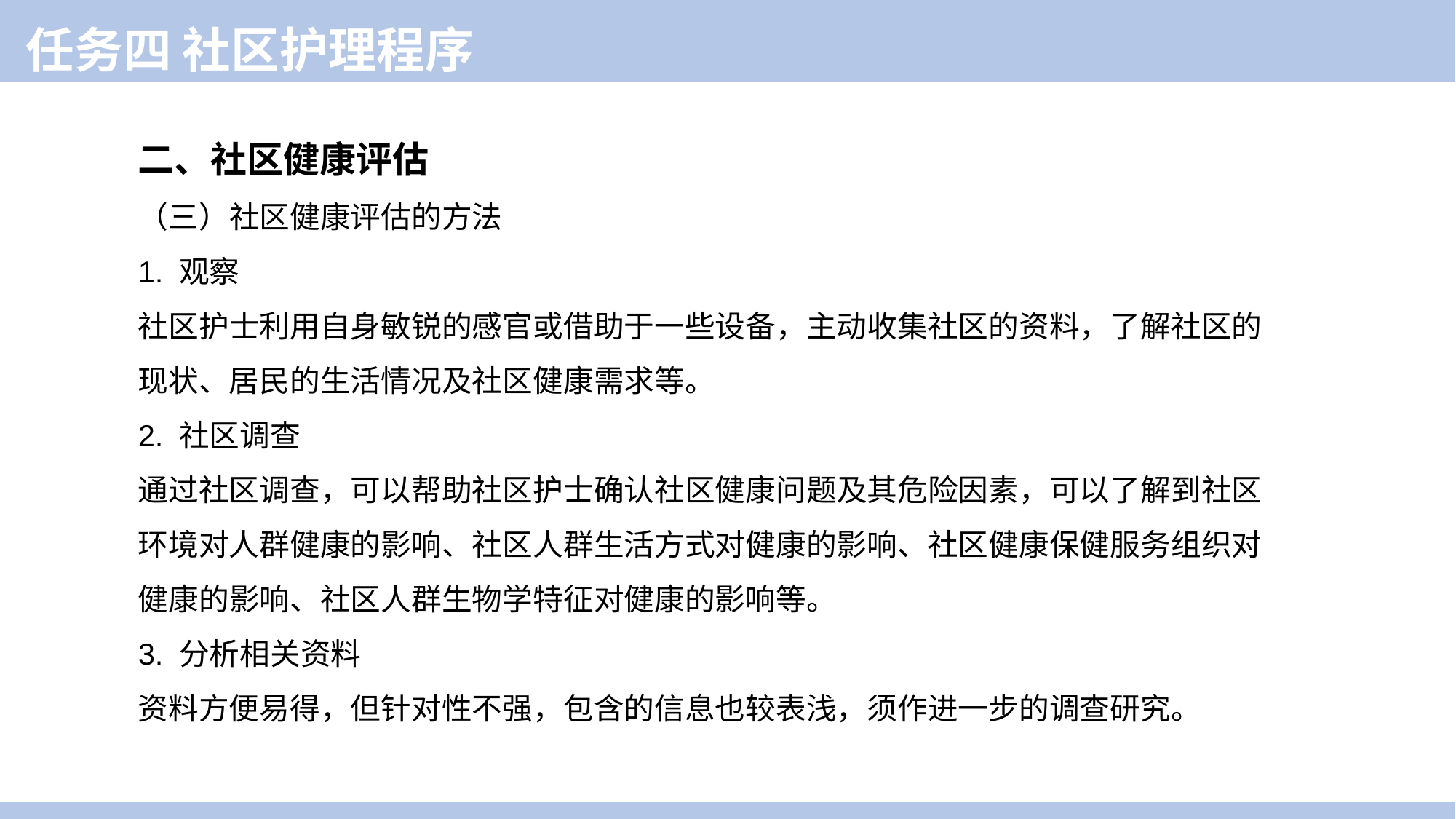

任务四 社区护理程序
二、社区健康评估
（三）社区健康评估的方法
1. 观察
社区护士利用自身敏锐的感官或借助于一些设备，主动收集社区的资料，了解社区的现状、居民的生活情况及社区健康需求等。
2. 社区调查
通过社区调查，可以帮助社区护士确认社区健康问题及其危险因素，可以了解到社区环境对人群健康的影响、社区人群生活方式对健康的影响、社区健康保健服务组织对健康的影响、社区人群生物学特征对健康的影响等。
3. 分析相关资料
资料方便易得，但针对性不强，包含的信息也较表浅，须作进一步的调查研究。